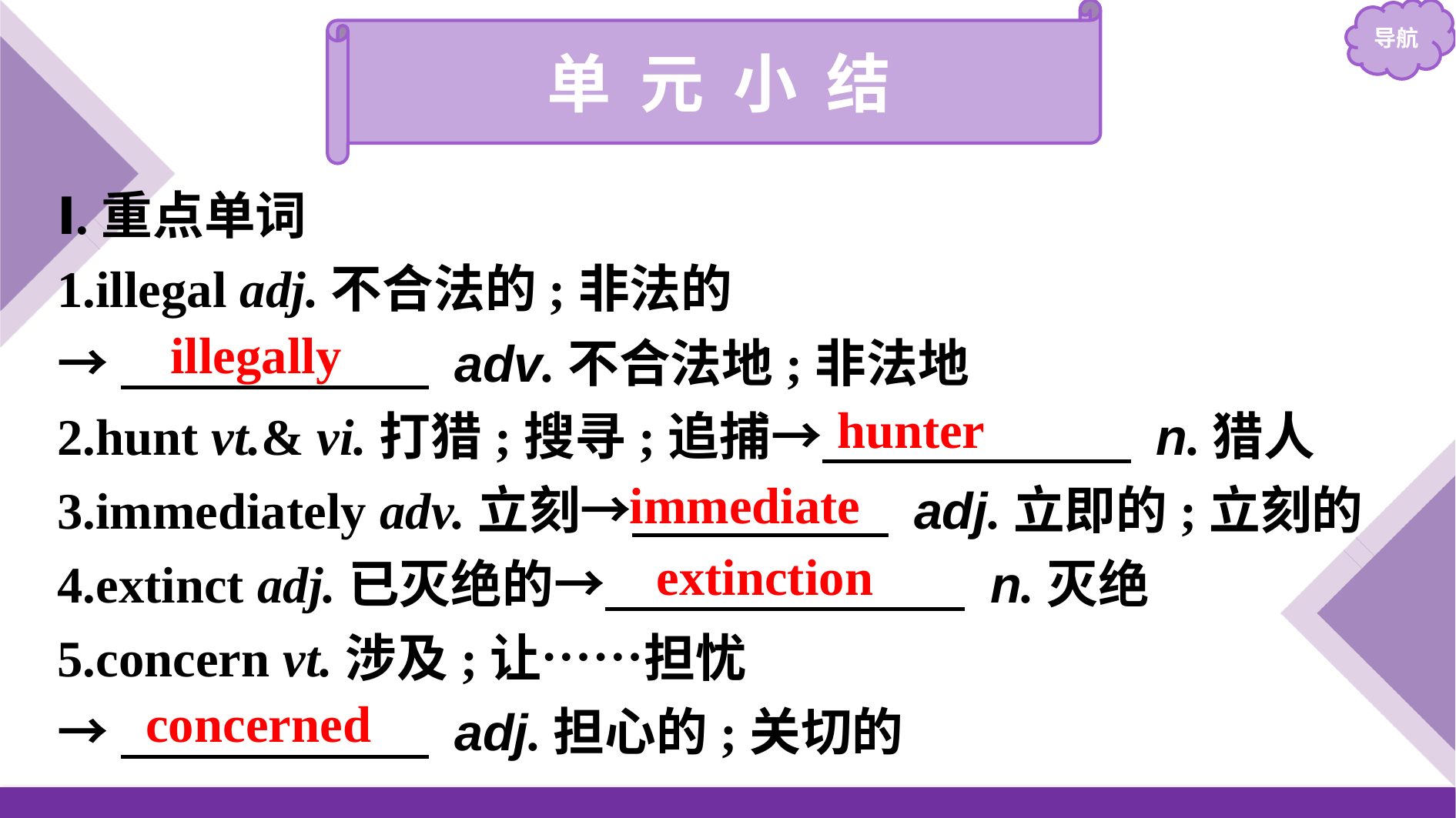

单  元  小  结
Ⅰ.重点单词
1.illegal adj.不合法的;非法的
→　　　　　　 adv.不合法地;非法地
2.hunt vt.& vi.打猎;搜寻;追捕→　　　　　　 n.猎人
3.immediately adv.立刻→　　　　　 adj.立即的;立刻的
4.extinct adj.已灭绝的→　　　　　　　 n.灭绝
5.concern vt.涉及;让……担忧
→　　　　　　 adj.担心的;关切的
illegally
hunter
immediate
extinction
concerned